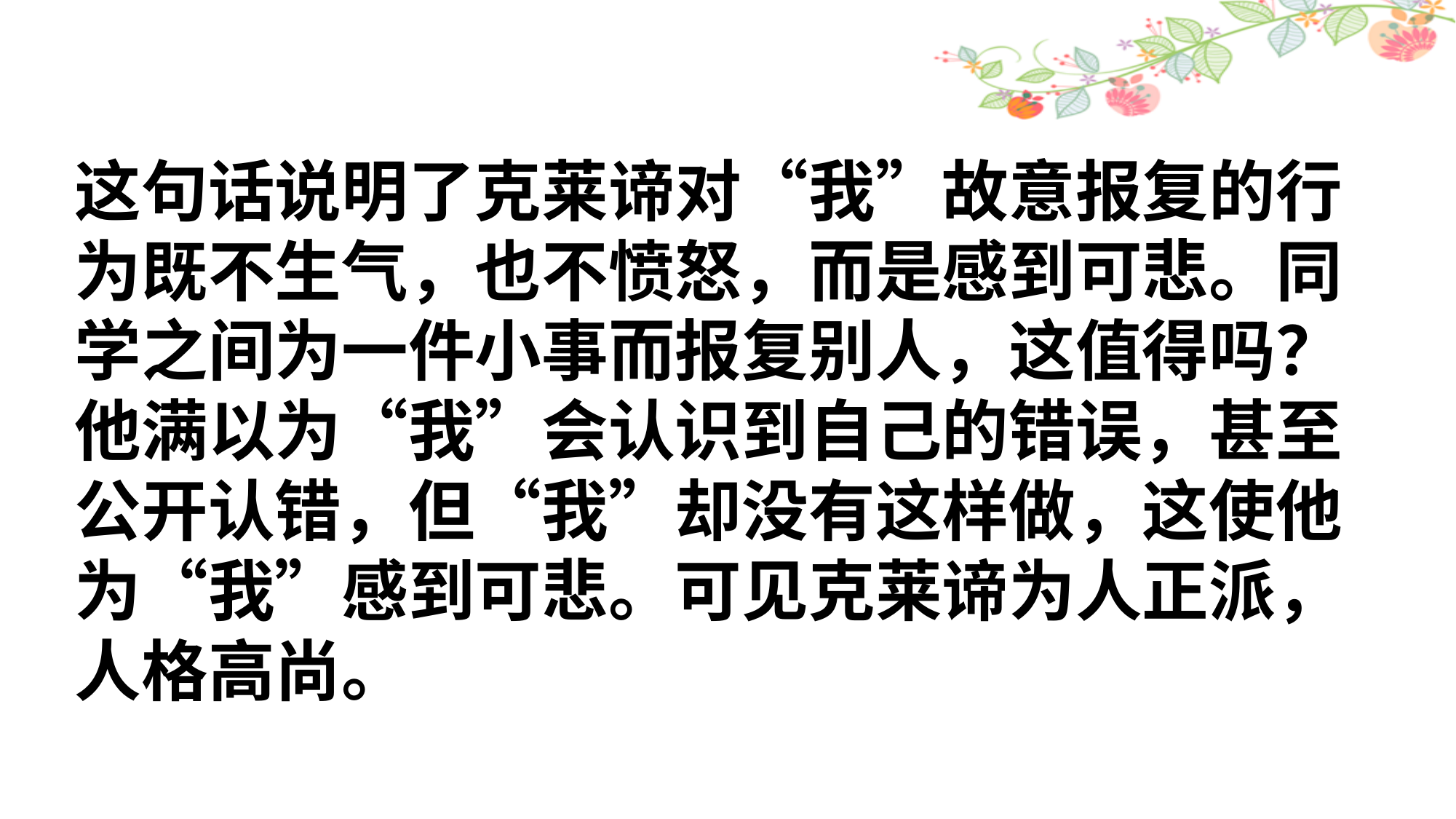

这句话说明了克莱谛对“我”故意报复的行为既不生气，也不愤怒，而是感到可悲。同学之间为一件小事而报复别人，这值得吗？他满以为“我”会认识到自己的错误，甚至公开认错，但“我”却没有这样做，这使他为“我”感到可悲。可见克莱谛为人正派，人格高尚。